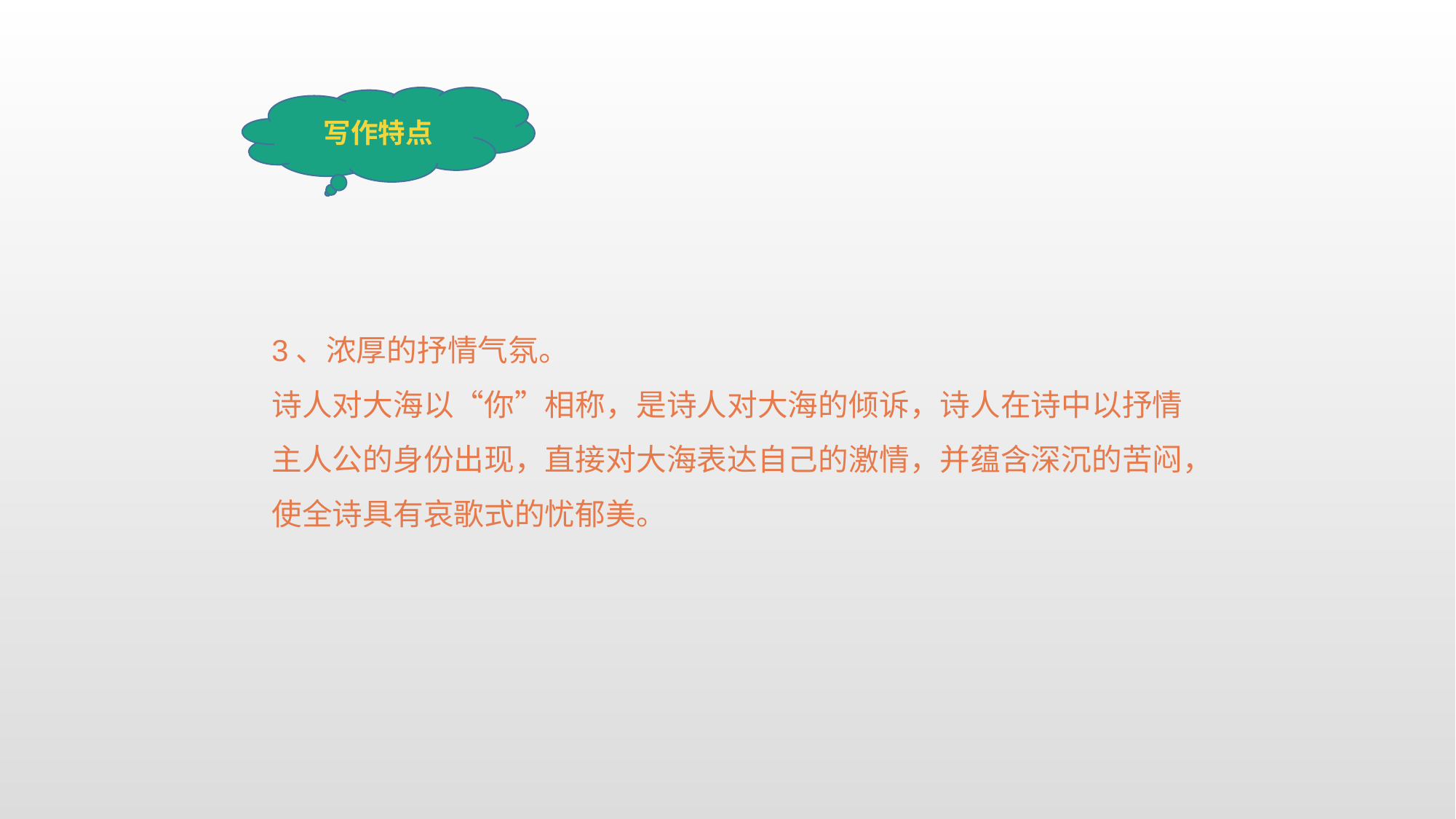

写作特点
3、浓厚的抒情气氛。
诗人对大海以“你”相称，是诗人对大海的倾诉，诗人在诗中以抒情主人公的身份出现，直接对大海表达自己的激情，并蕴含深沉的苦闷，使全诗具有哀歌式的忧郁美。